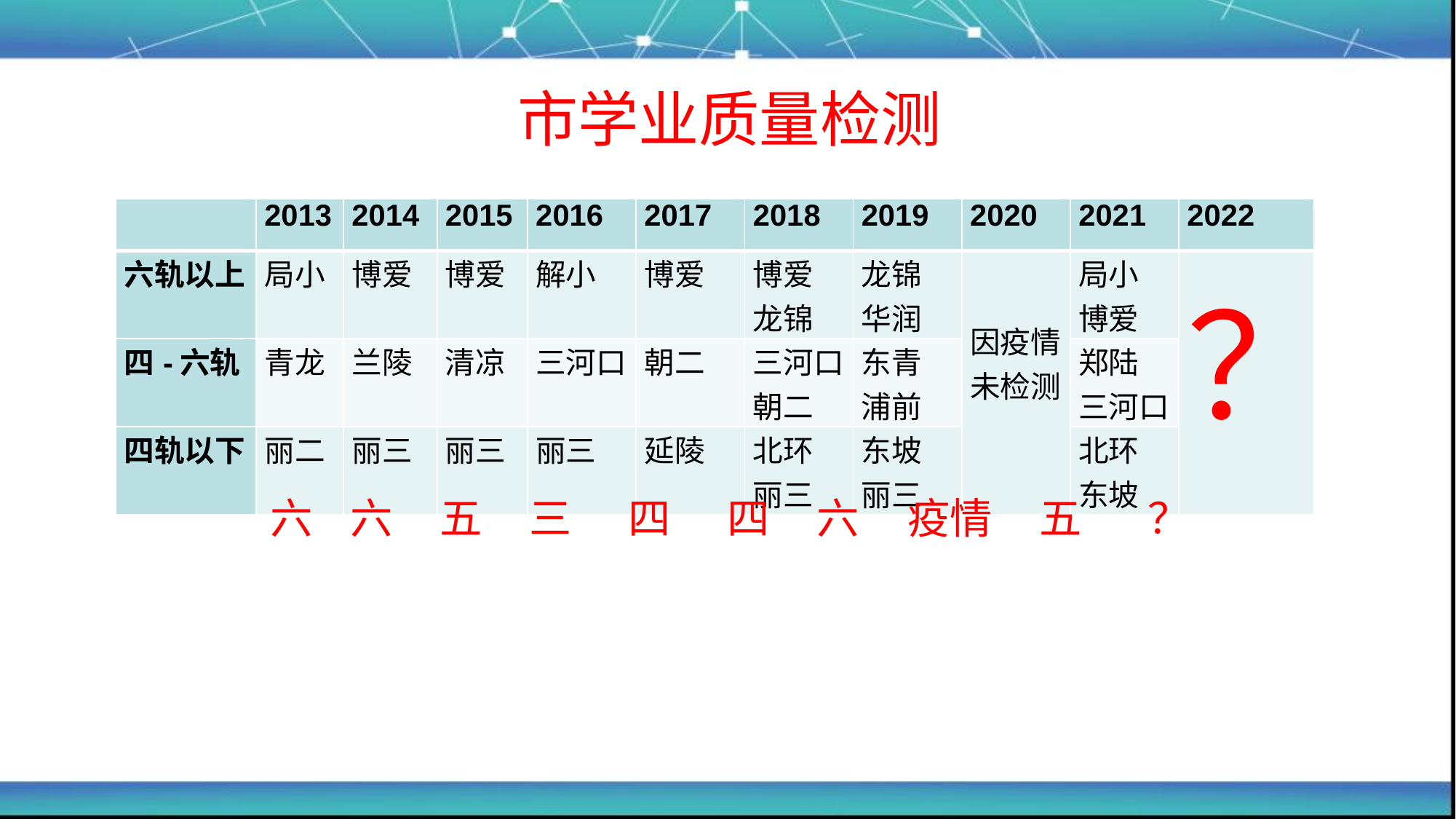

# 市学业质量检测
|  | 2013 | 2014 | 2015 | 2016 | 2017 | 2018 | 2019 | 2020 | 2021 | 2022 |
| --- | --- | --- | --- | --- | --- | --- | --- | --- | --- | --- |
| 六轨以上 | 局小 | 博爱 | 博爱 | 解小 | 博爱 | 博爱 龙锦 | 龙锦 华润 | 因疫情未检测 | 局小 博爱 | ？ |
| 四-六轨 | 青龙 | 兰陵 | 清凉 | 三河口 | 朝二 | 三河口 朝二 | 东青 浦前 |  | 郑陆 三河口 |  |
| 四轨以下 | 丽二 | 丽三 | 丽三 | 丽三 | 延陵 | 北环 丽三 | 东坡 丽三 |  | 北环 东坡 |  |
    六    六     五     三      四      四     六     疫情     五       ？